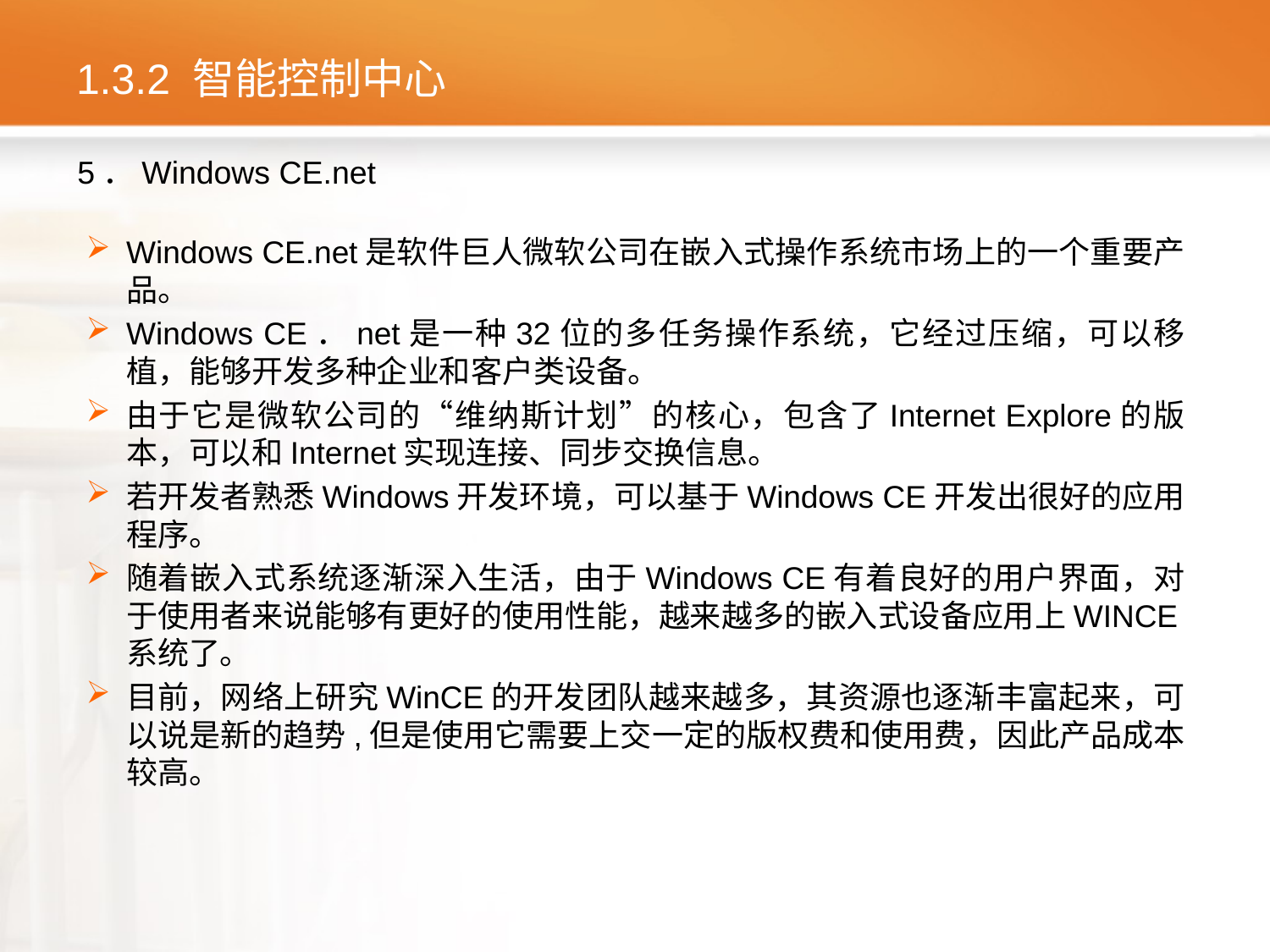

# 1.3.2 智能控制中心
5．Windows CE.net
Windows CE.net是软件巨人微软公司在嵌入式操作系统市场上的一个重要产品。
Windows CE．net是一种32位的多任务操作系统，它经过压缩，可以移植，能够开发多种企业和客户类设备。
由于它是微软公司的“维纳斯计划”的核心，包含了Internet Explore的版本，可以和Internet实现连接、同步交换信息。
若开发者熟悉Windows开发环境，可以基于Windows CE开发出很好的应用程序。
随着嵌入式系统逐渐深入生活，由于Windows CE有着良好的用户界面，对于使用者来说能够有更好的使用性能，越来越多的嵌入式设备应用上WINCE系统了。
目前，网络上研究WinCE的开发团队越来越多，其资源也逐渐丰富起来，可以说是新的趋势,但是使用它需要上交一定的版权费和使用费，因此产品成本较高。